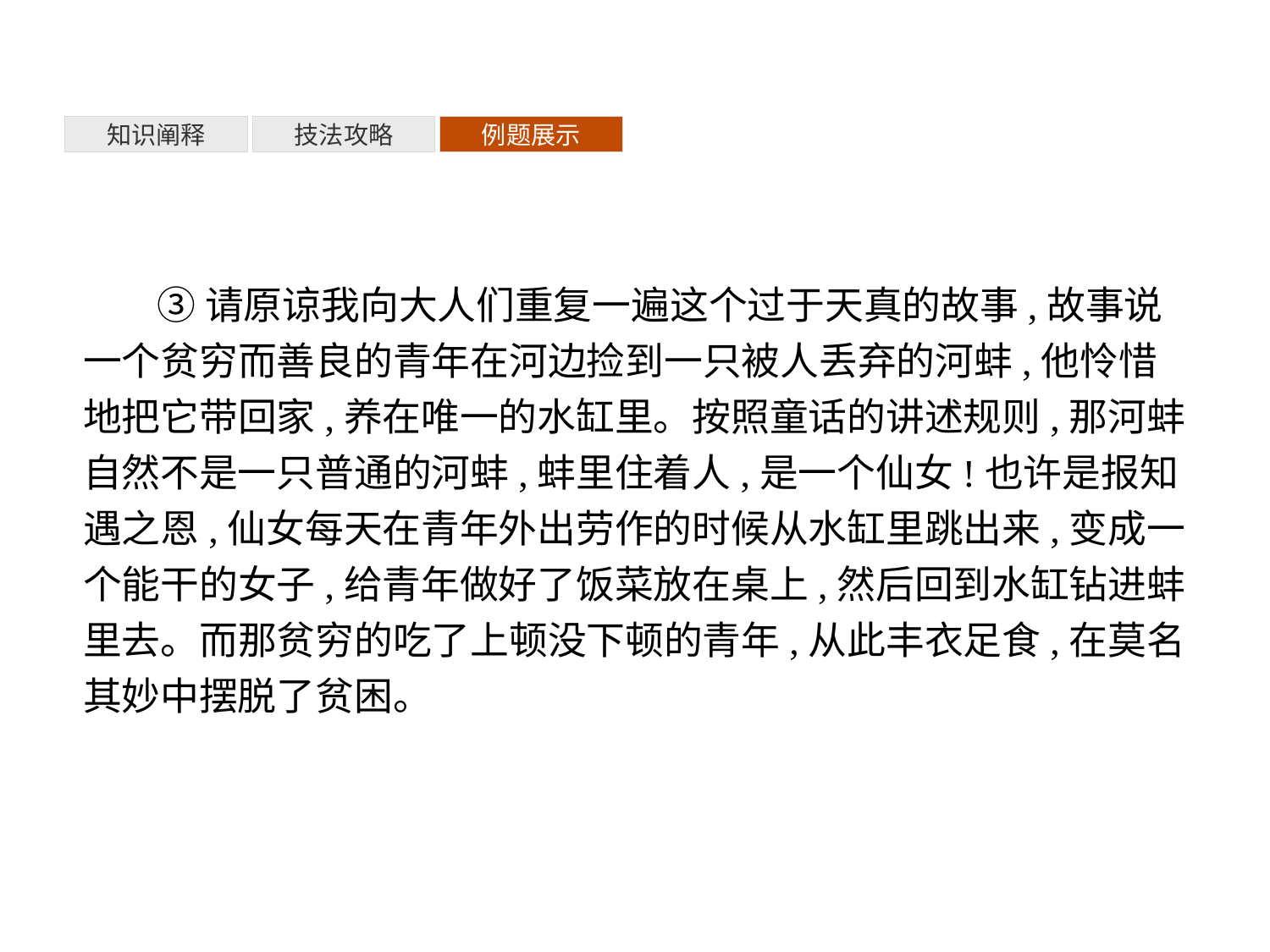

知识阐释
技法攻略
例题展示
③请原谅我向大人们重复一遍这个过于天真的故事,故事说一个贫穷而善良的青年在河边捡到一只被人丢弃的河蚌,他怜惜地把它带回家,养在唯一的水缸里。按照童话的讲述规则,那河蚌自然不是一只普通的河蚌,蚌里住着人,是一个仙女!也许是报知遇之恩,仙女每天在青年外出劳作的时候从水缸里跳出来,变成一个能干的女子,给青年做好了饭菜放在桌上,然后回到水缸钻进蚌里去。而那贫穷的吃了上顿没下顿的青年,从此丰衣足食,在莫名其妙中摆脱了贫困。